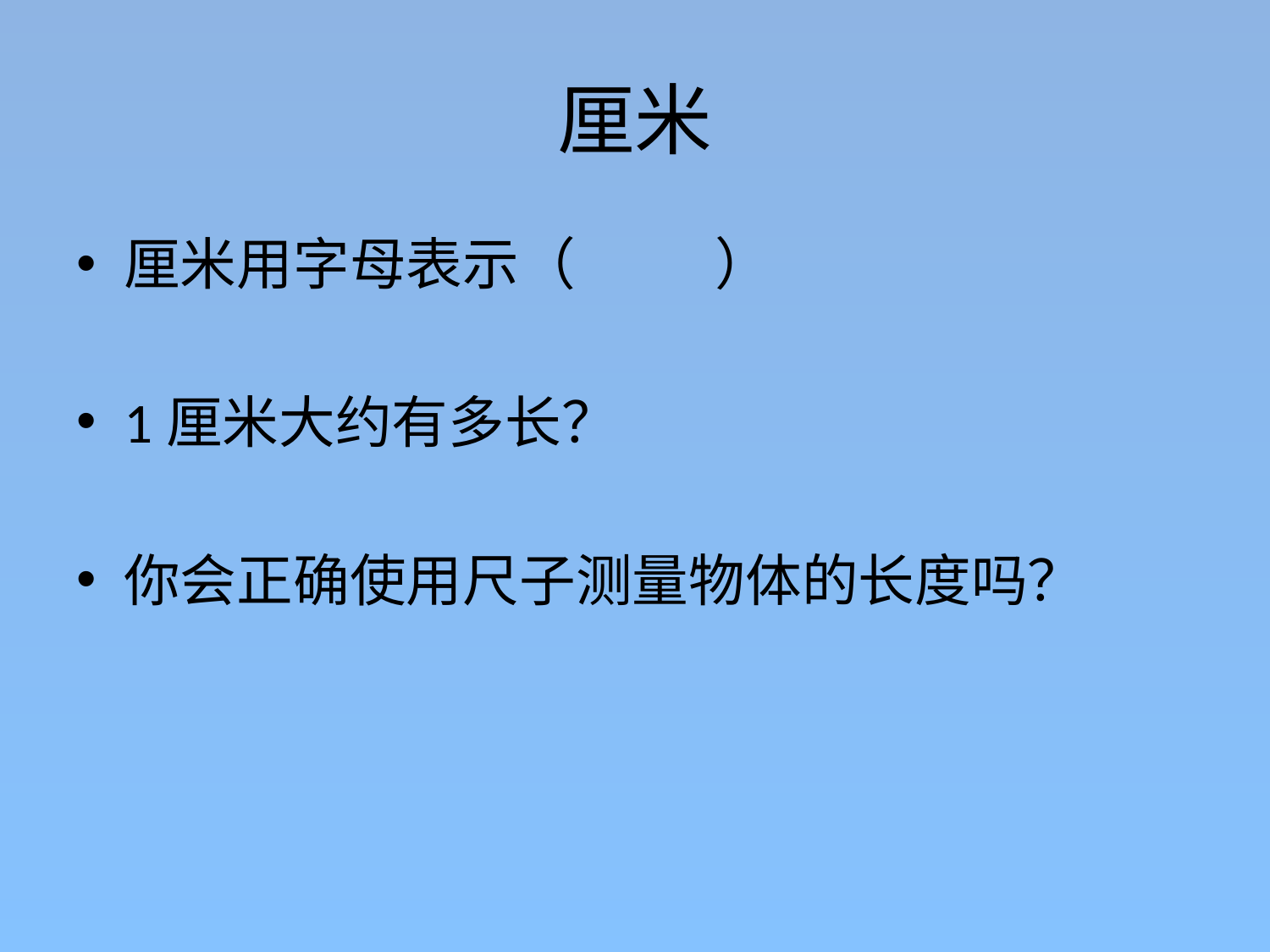

# 厘米
厘米用字母表示（           ）

1厘米大约有多长？

你会正确使用尺子测量物体的长度吗？